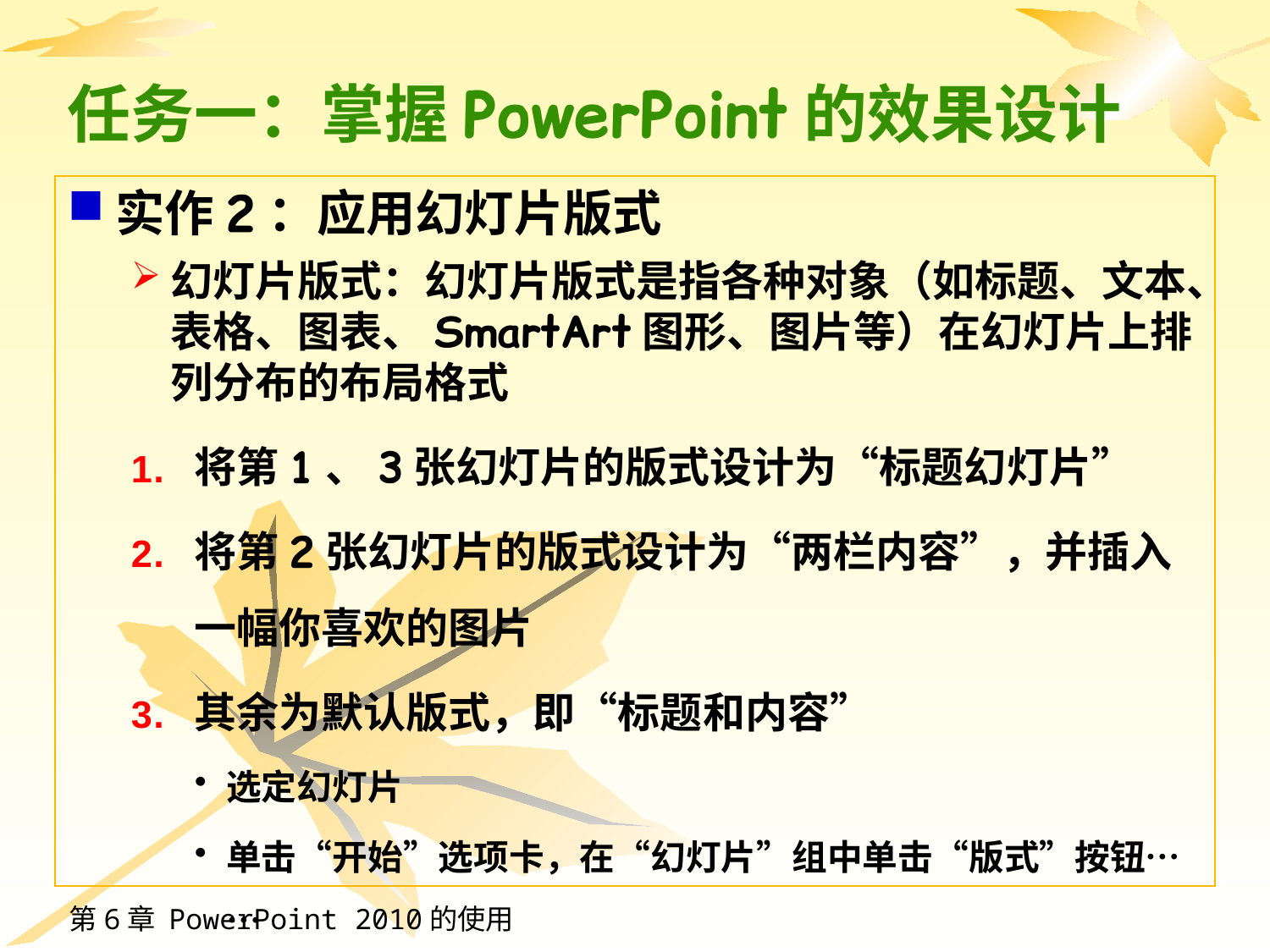

# 任务一：掌握PowerPoint的效果设计
实作2：应用幻灯片版式
幻灯片版式：幻灯片版式是指各种对象（如标题、文本、表格、图表、SmartArt图形、图片等）在幻灯片上排列分布的布局格式
将第1、3张幻灯片的版式设计为“标题幻灯片”
将第2张幻灯片的版式设计为“两栏内容”，并插入一幅你喜欢的图片
其余为默认版式，即“标题和内容”
选定幻灯片
单击“开始”选项卡，在“幻灯片”组中单击“版式”按钮……